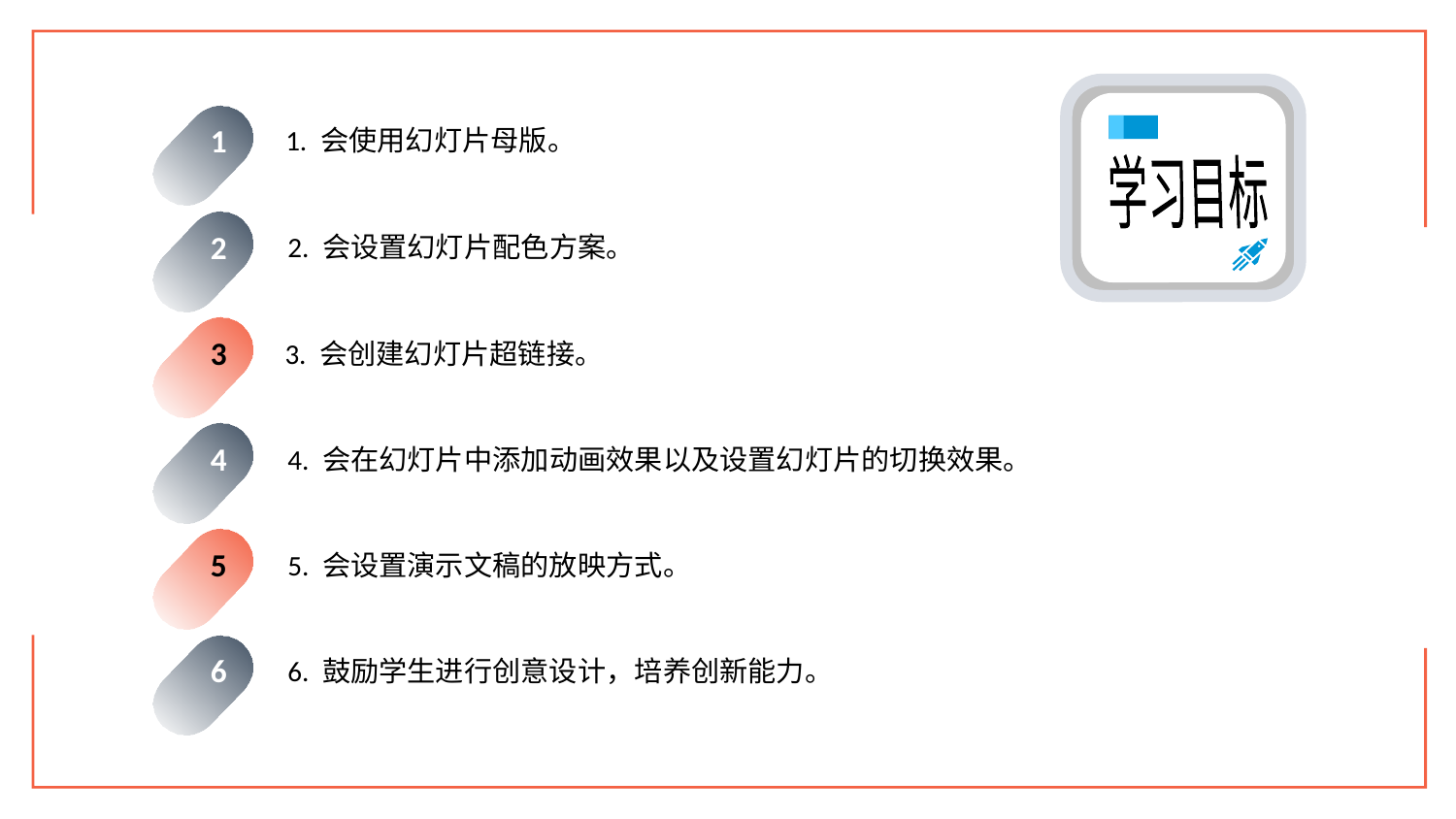

1. 会使用幻灯片母版。
1

学习目标
2. 会设置幻灯片配色方案。
2

3. 会创建幻灯片超链接。
3

4. 会在幻灯片中添加动画效果以及设置幻灯片的切换效果。
4

5. 会设置演示文稿的放映方式。
5

6. 鼓励学生进行创意设计，培养创新能力。
6